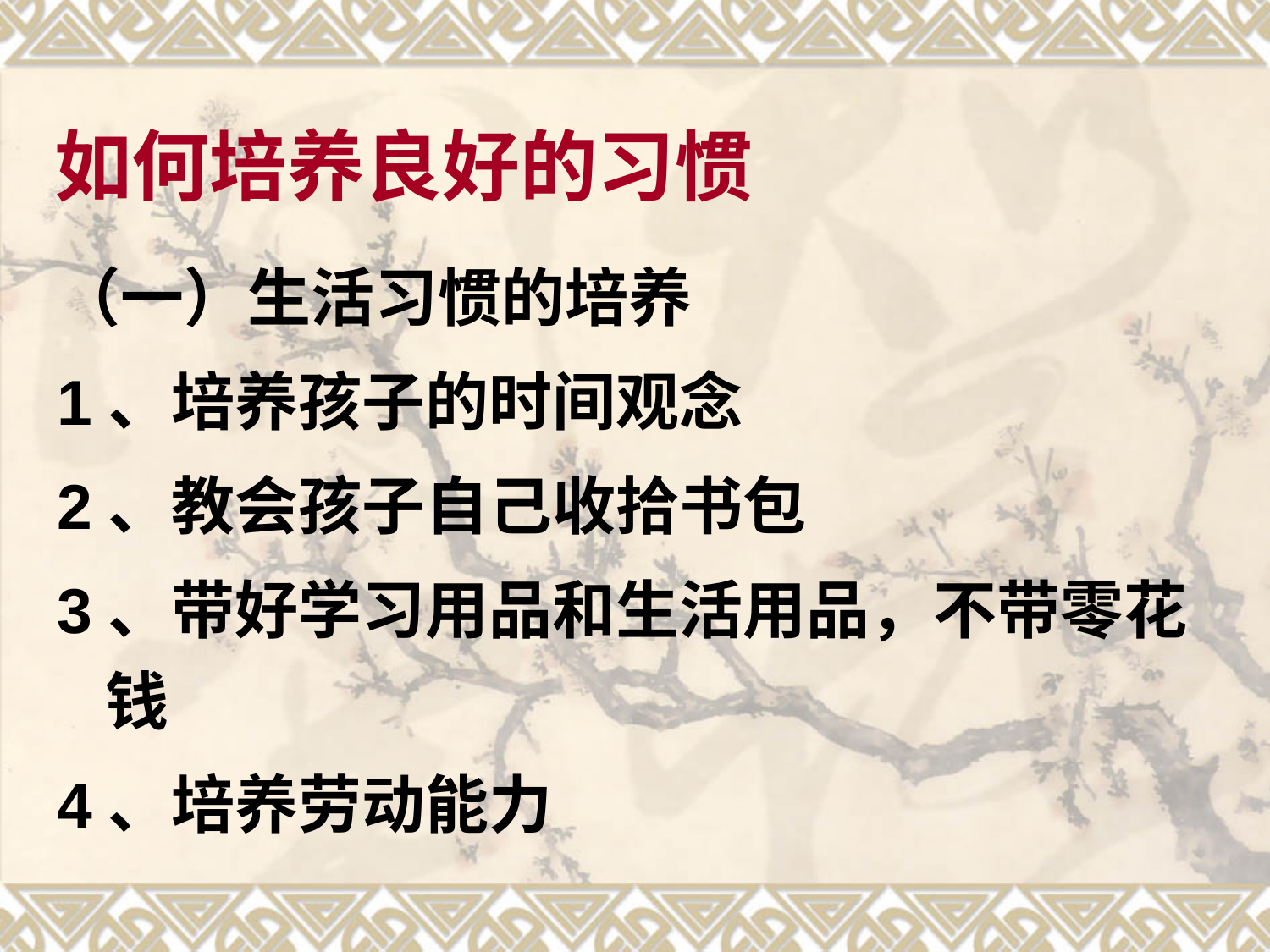

# 如何培养良好的习惯
（一）生活习惯的培养
1、培养孩子的时间观念
2、教会孩子自己收拾书包
3、带好学习用品和生活用品，不带零花钱
4、培养劳动能力